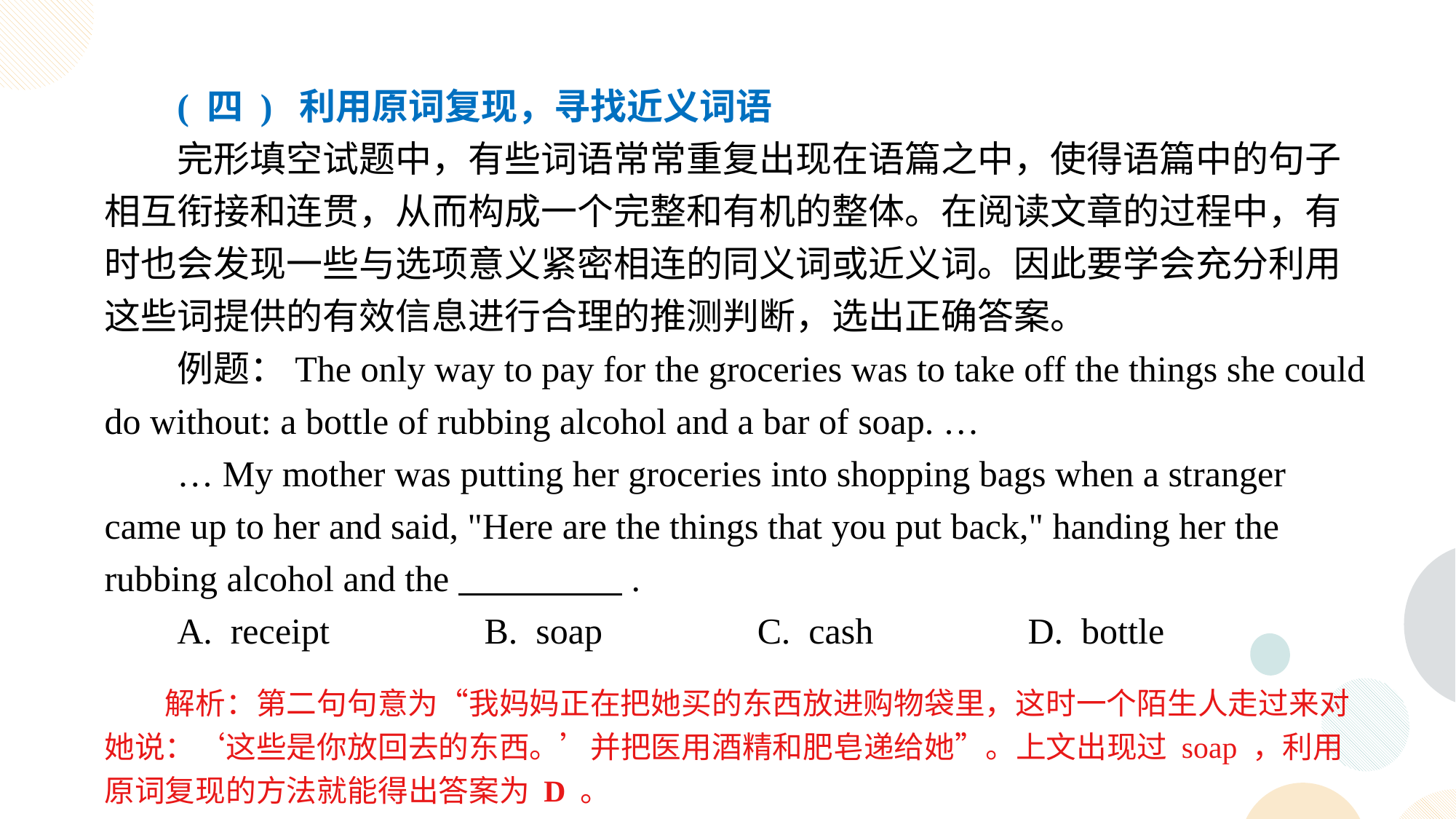

( 四 )  利用原词复现，寻找近义词语
完形填空试题中，有些词语常常重复出现在语篇之中，使得语篇中的句子相互衔接和连贯，从而构成一个完整和有机的整体。在阅读文章的过程中，有时也会发现一些与选项意义紧密相连的同义词或近义词。因此要学会充分利用这些词提供的有效信息进行合理的推测判断，选出正确答案。
例题：The only way to pay for the groceries was to take off the things she could do without: a bottle of rubbing alcohol and a bar of soap. …
… My mother was putting her groceries into shopping bags when a stranger came up to her and said, "Here are the things that you put back," handing her the rubbing alcohol and the                    .
A.  receipt                 B.  soap                 C.  cash                 D.  bottle

解析：第二句句意为“我妈妈正在把她买的东西放进购物袋里，这时一个陌生人走过来对她说：‘这些是你放回去的东西。’并把医用酒精和肥皂递给她”。上文出现过 soap ，利用原词复现的方法就能得出答案为 D 。